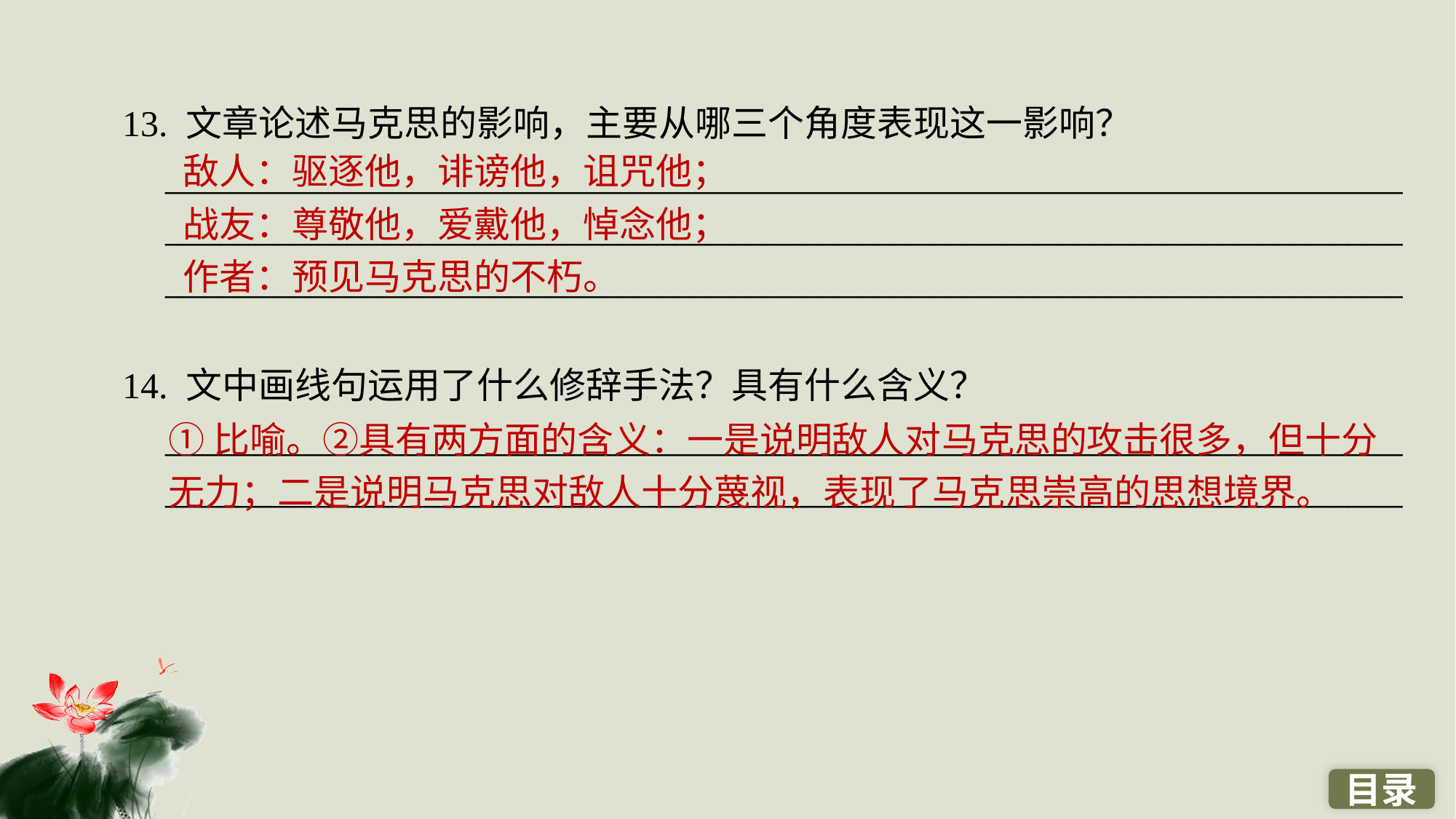

13. 文章论述马克思的影响，主要从哪三个角度表现这一影响？____________________________________________________________________________________________________________________________________________________________________________________________________________

14. 文中画线句运用了什么修辞手法？具有什么含义？________________________________________________________________________________________________________________________________________
敌人：驱逐他，诽谤他，诅咒他；
战友：尊敬他，爱戴他，悼念他；
作者：预见马克思的不朽。
①比喻。②具有两方面的含义：一是说明敌人对马克思的攻击很多，但十分无力；二是说明马克思对敌人十分蔑视，表现了马克思崇高的思想境界。